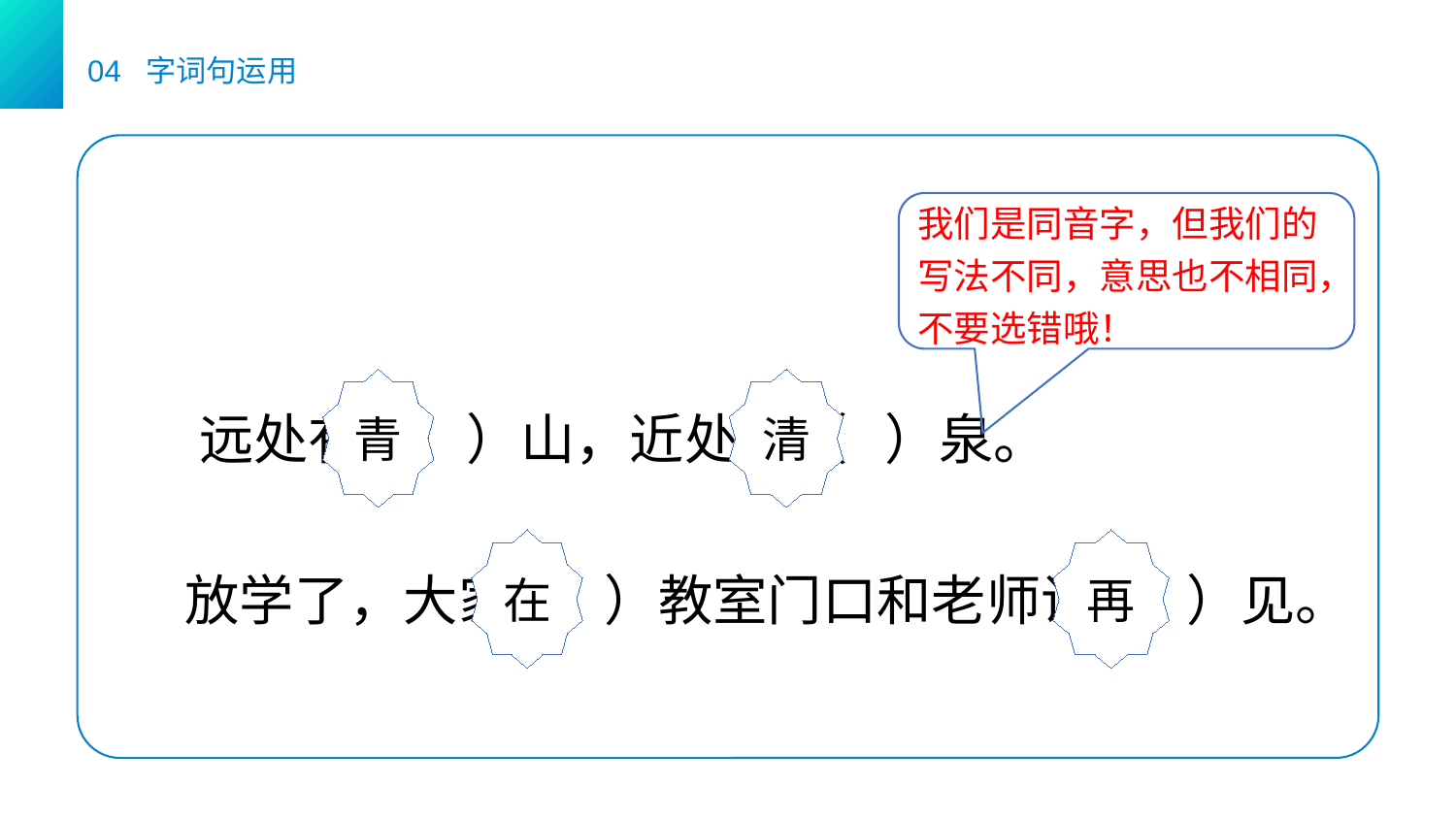

04  字词句运用

我们是同音字，但我们的写法不同，意思也不相同，不要选错哦！
青
清
远处有（    ）山，近处有（   ）泉。
在
再
放学了，大家（   ）教室门口和老师说（   ）见。